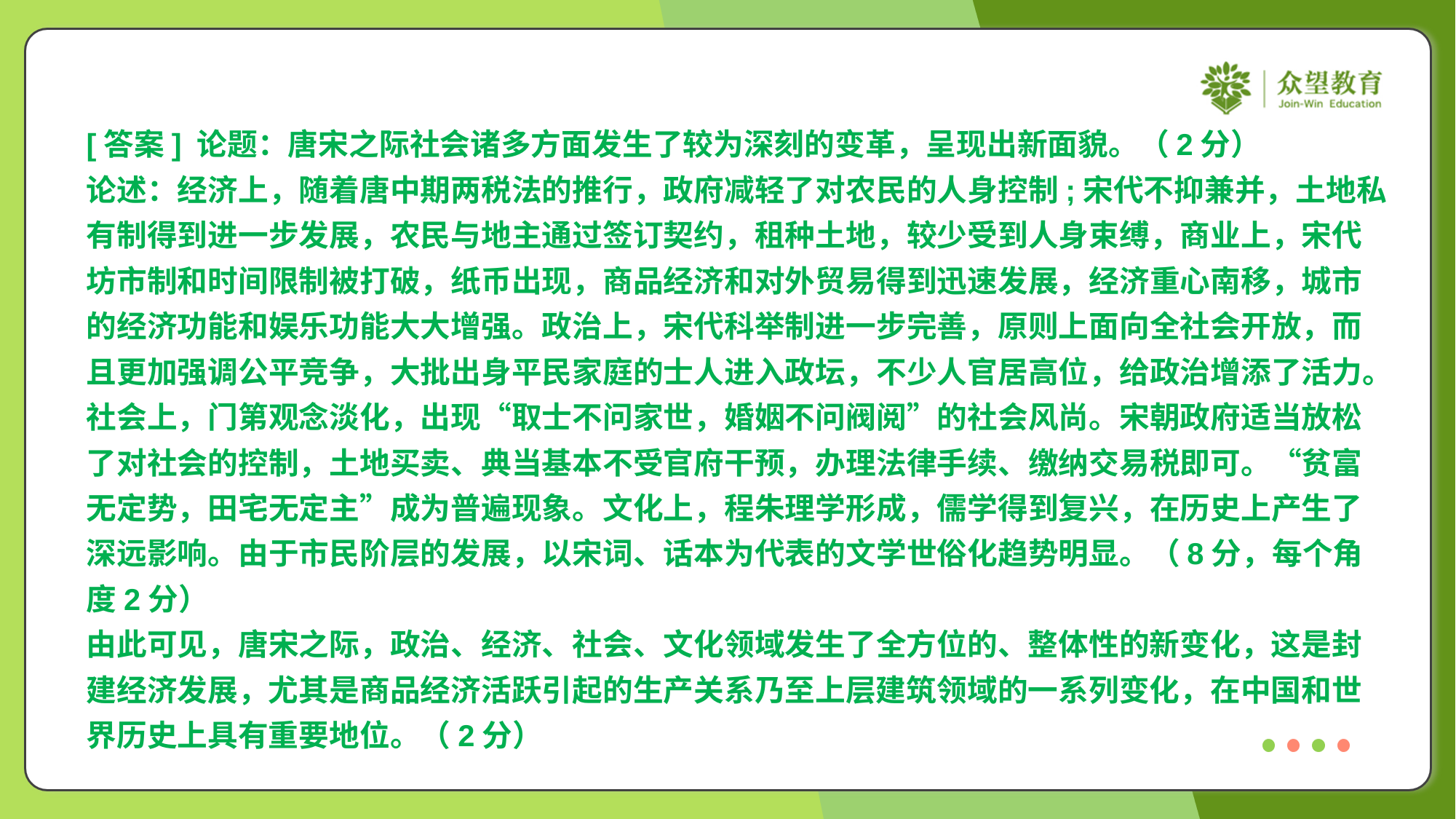

[答案] 论题：唐宋之际社会诸多方面发生了较为深刻的变革，呈现出新面貌。（2分）
论述：经济上，随着唐中期两税法的推行，政府减轻了对农民的人身控制;宋代不抑兼并，土地私
有制得到进一步发展，农民与地主通过签订契约，租种土地，较少受到人身束缚，商业上，宋代
坊市制和时间限制被打破，纸币出现，商品经济和对外贸易得到迅速发展，经济重心南移，城市
的经济功能和娱乐功能大大增强。政治上，宋代科举制进一步完善，原则上面向全社会开放，而
且更加强调公平竞争，大批出身平民家庭的士人进入政坛，不少人官居高位，给政治增添了活力。
社会上，门第观念淡化，出现“取士不问家世，婚姻不问阀阅”的社会风尚。宋朝政府适当放松
了对社会的控制，土地买卖、典当基本不受官府干预，办理法律手续、缴纳交易税即可。“贫富
无定势，田宅无定主”成为普遍现象。文化上，程朱理学形成，儒学得到复兴，在历史上产生了
深远影响。由于市民阶层的发展，以宋词、话本为代表的文学世俗化趋势明显。（8分，每个角
度2分）
由此可见，唐宋之际，政治、经济、社会、文化领域发生了全方位的、整体性的新变化，这是封
建经济发展，尤其是商品经济活跃引起的生产关系乃至上层建筑领域的一系列变化，在中国和世
界历史上具有重要地位。（2分）